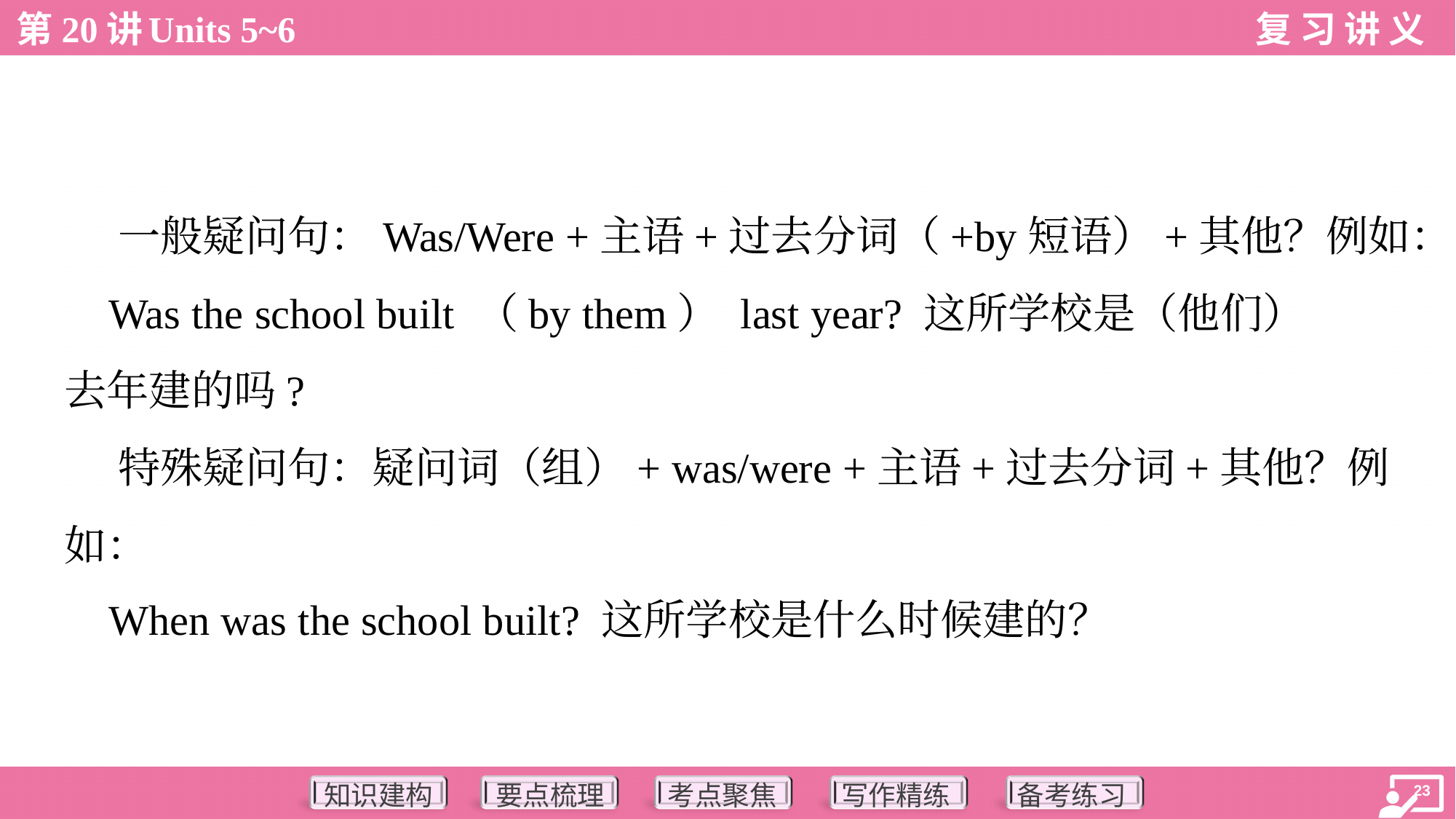

一般疑问句：Was/Were +主语+过去分词（+by短语）+其他？例如：
    Was the school built （by them） last year? 这所学校是（他们）
去年建的吗?
    特殊疑问句：疑问词（组）+ was/were +主语+过去分词+其他？例
如：
    When was the school built? 这所学校是什么时候建的？